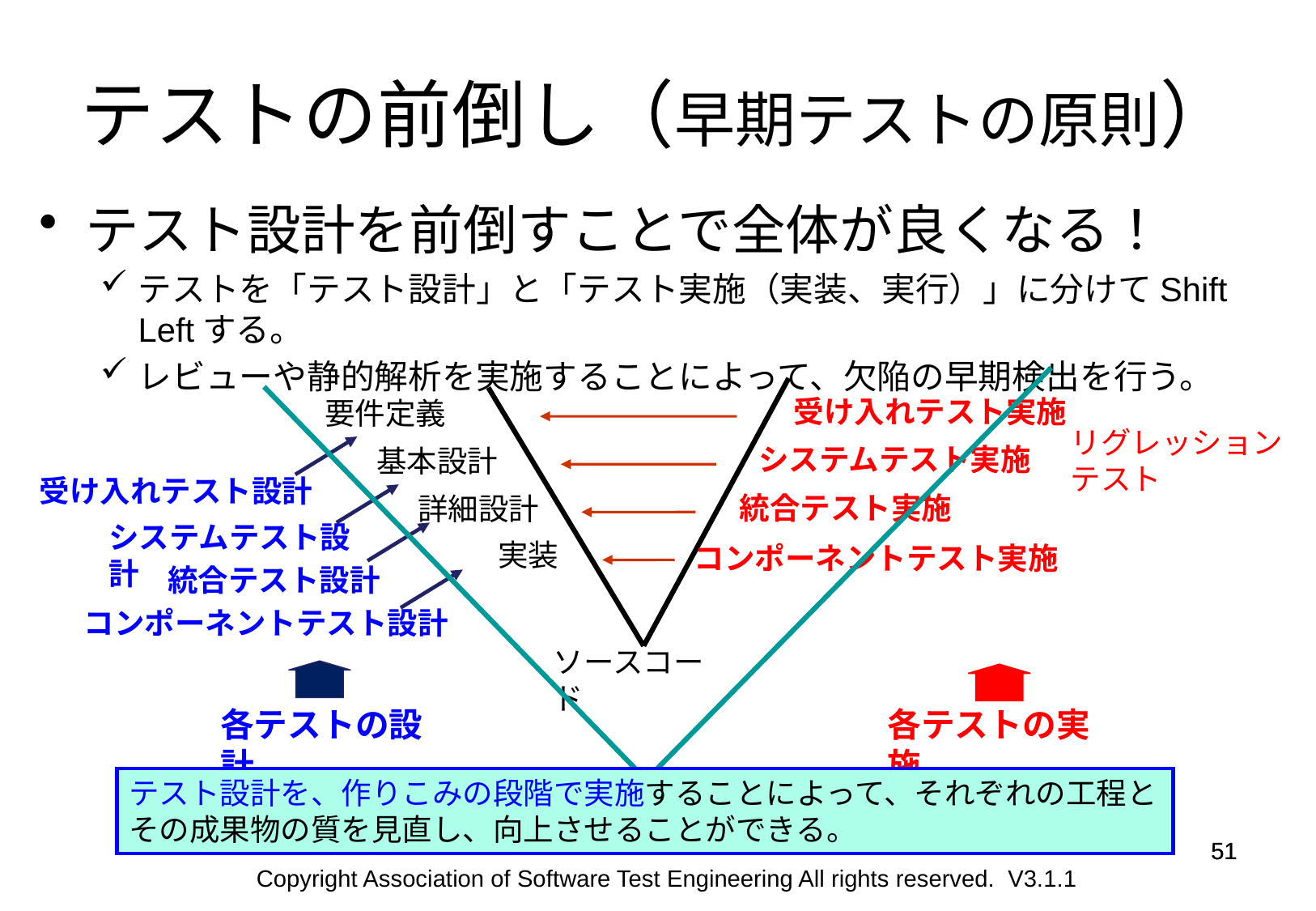

テストの前倒し（早期テストの原則）
テスト設計を前倒すことで全体が良くなる！
テストを「テスト設計」と「テスト実施（実装、実行）」に分けてShift Leftする。
レビューや静的解析を実施することによって、欠陥の早期検出を行う。

受け入れテスト実施

要件定義

リグレッション
テスト
システムテスト実施
基本設計

受け入れテスト設計
統合テスト実施
詳細設計

システムテスト設計

実装
コンポーネントテスト実施
統合テスト設計

コンポーネントテスト設計
ソースコード

各テストの設計
各テストの実施
テスト設計を、作りこみの段階で実施することによって、それぞれの工程とその成果物の質を見直し、向上させることができる。
51
51
Copyright Association of Software Test Engineering All rights reserved.  V3.1.1